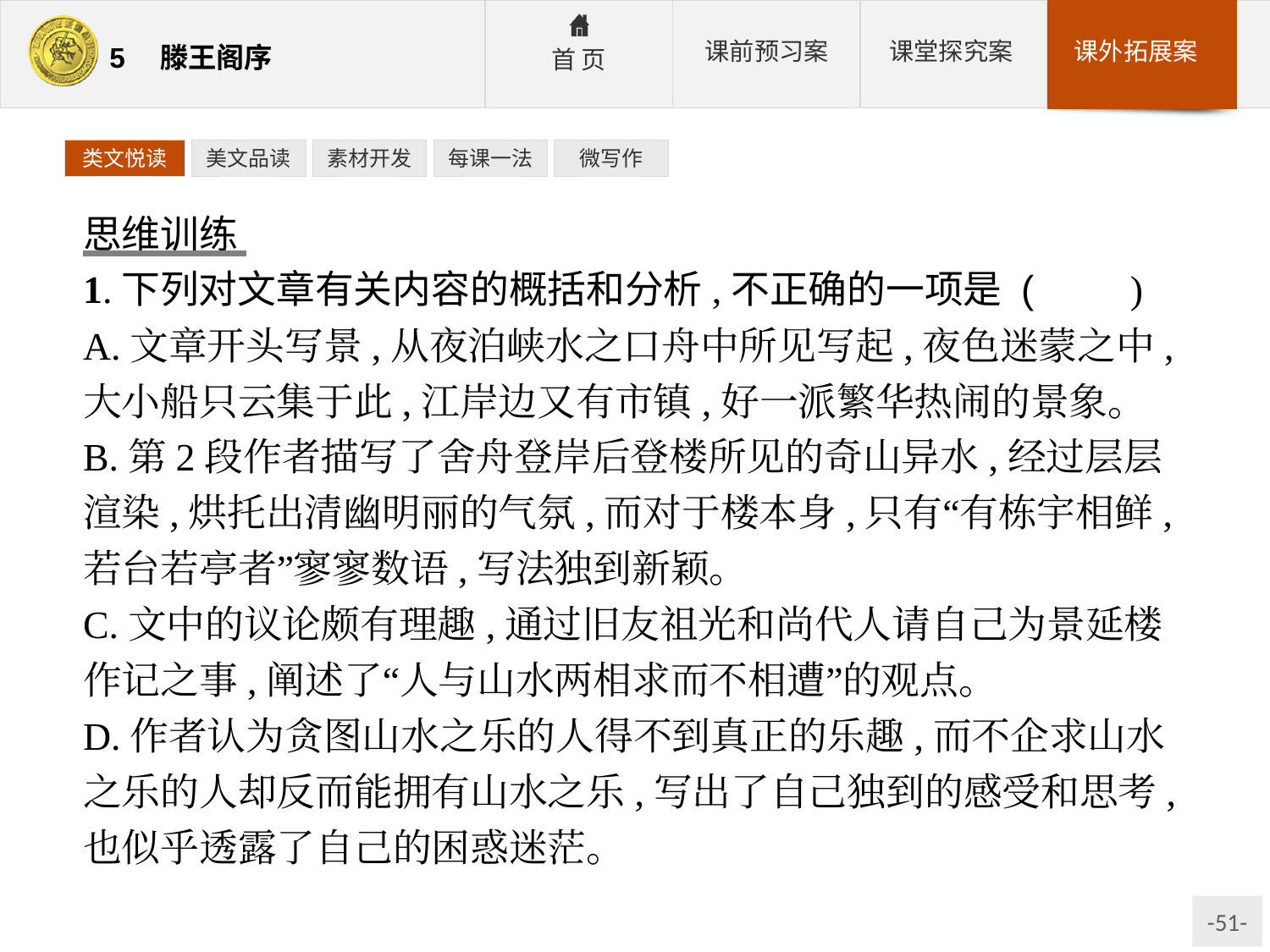

类文悦读
美文品读
素材开发
每课一法
微写作
思维训练
1.下列对文章有关内容的概括和分析,不正确的一项是 (　　)
A.文章开头写景,从夜泊峡水之口舟中所见写起,夜色迷蒙之中,大小船只云集于此,江岸边又有市镇,好一派繁华热闹的景象。
B.第2段作者描写了舍舟登岸后登楼所见的奇山异水,经过层层渲染,烘托出清幽明丽的气氛,而对于楼本身,只有“有栋宇相鲜,若台若亭者”寥寥数语,写法独到新颖。
C.文中的议论颇有理趣,通过旧友祖光和尚代人请自己为景延楼作记之事,阐述了“人与山水两相求而不相遭”的观点。
D.作者认为贪图山水之乐的人得不到真正的乐趣,而不企求山水之乐的人却反而能拥有山水之乐,写出了自己独到的感受和思考,也似乎透露了自己的困惑迷茫。